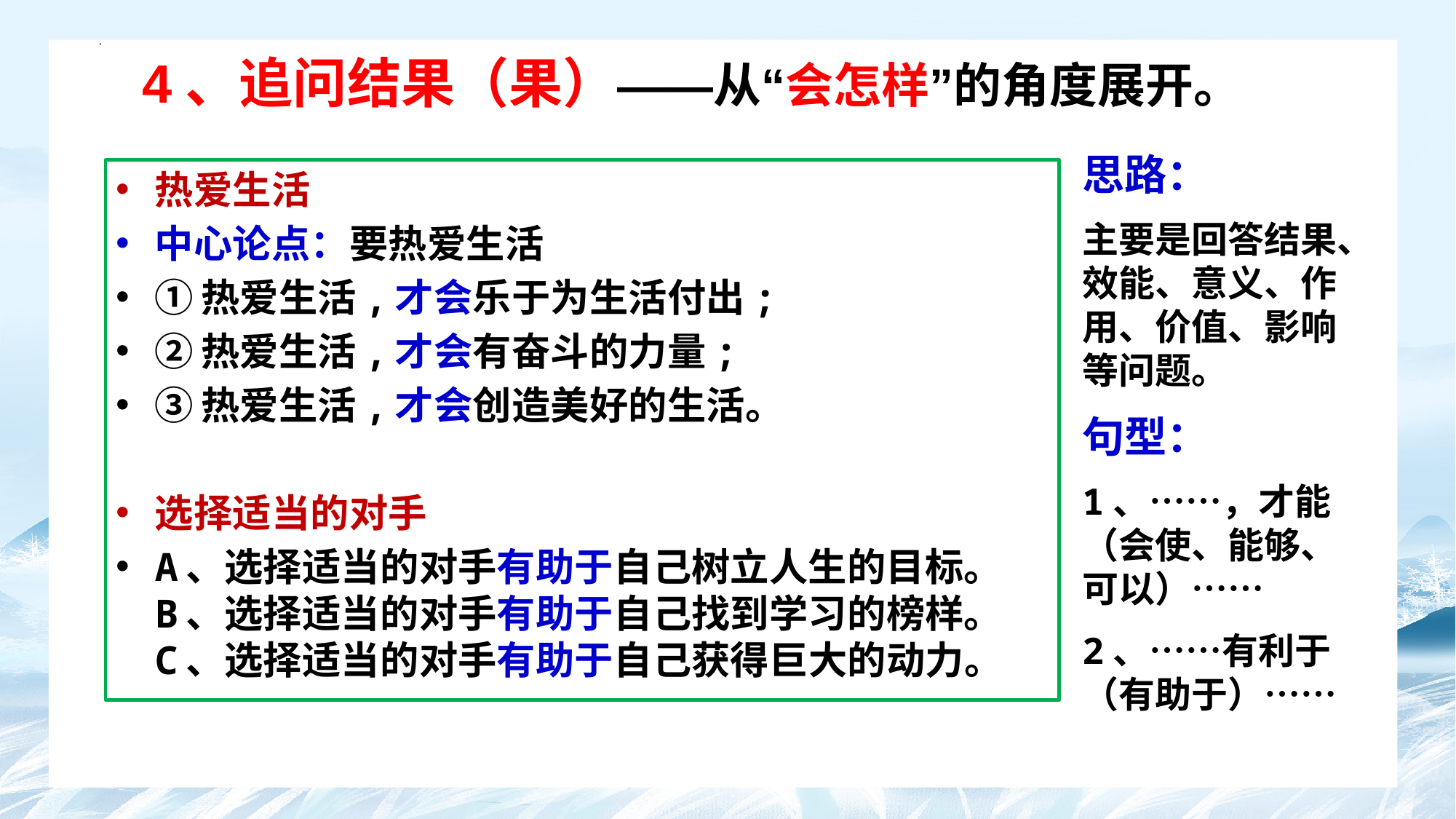

# 4、追问结果（果）——从“会怎样”的角度展开。
思路：
主要是回答结果、效能、意义、作用、价值、影响等问题。
句型：
1、……，才能（会使、能够、可以）……
2、……有利于（有助于）……
热爱生活
中心论点：要热爱生活
①热爱生活,才会乐于为生活付出;
②热爱生活,才会有奋斗的力量;
③热爱生活,才会创造美好的生活。

选择适当的对手
A、选择适当的对手有助于自己树立人生的目标。
B、选择适当的对手有助于自己找到学习的榜样。
C、选择适当的对手有助于自己获得巨大的动力。